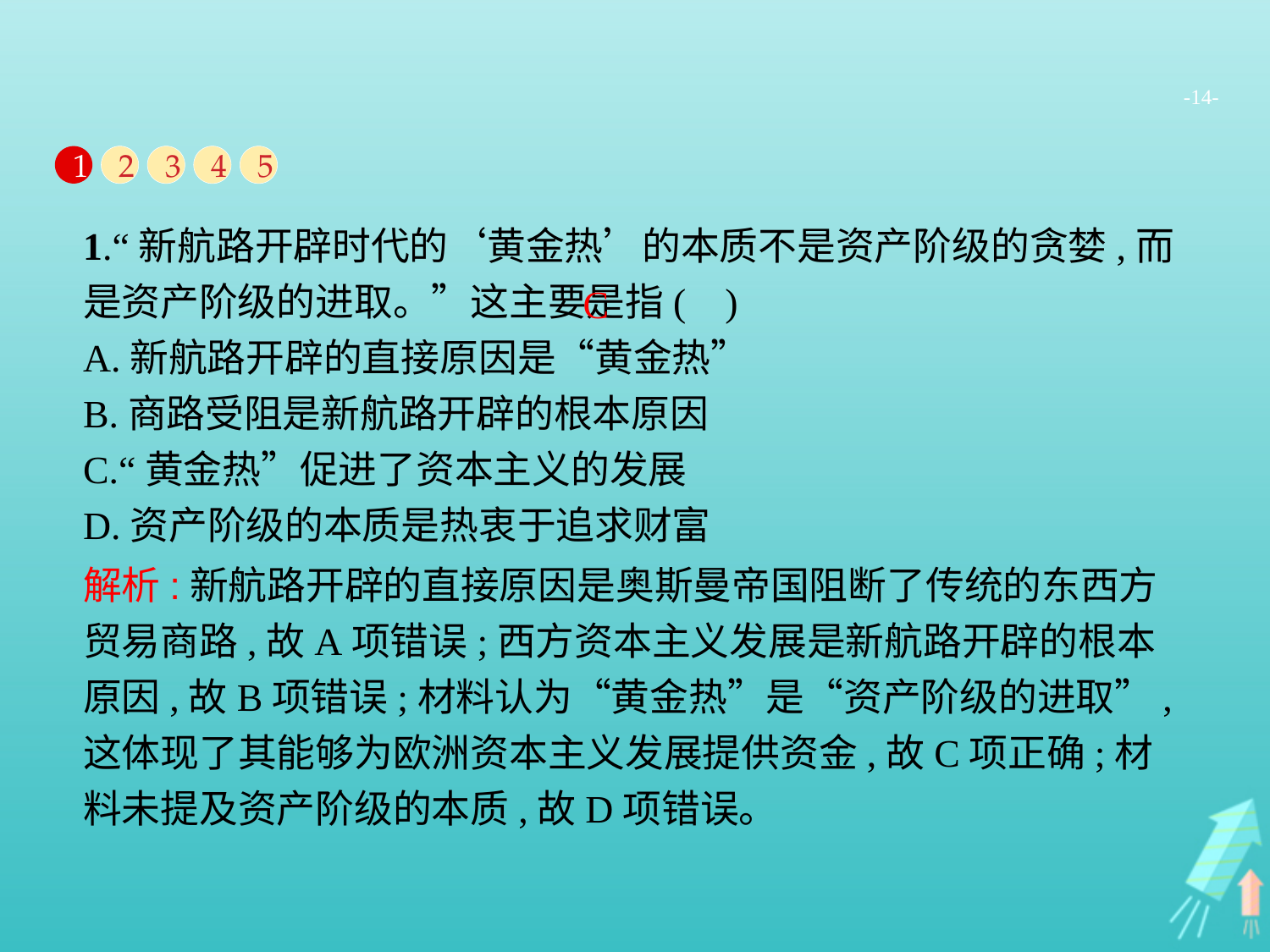

-14-
1
2
3
4
5
1.“新航路开辟时代的‘黄金热’的本质不是资产阶级的贪婪,而是资产阶级的进取。”这主要是指(    )
A.新航路开辟的直接原因是“黄金热”
B.商路受阻是新航路开辟的根本原因
C.“黄金热”促进了资本主义的发展
D.资产阶级的本质是热衷于追求财富
C
解析:新航路开辟的直接原因是奥斯曼帝国阻断了传统的东西方贸易商路,故A项错误;西方资本主义发展是新航路开辟的根本原因,故B项错误;材料认为“黄金热”是“资产阶级的进取”,这体现了其能够为欧洲资本主义发展提供资金,故C项正确;材料未提及资产阶级的本质,故D项错误。